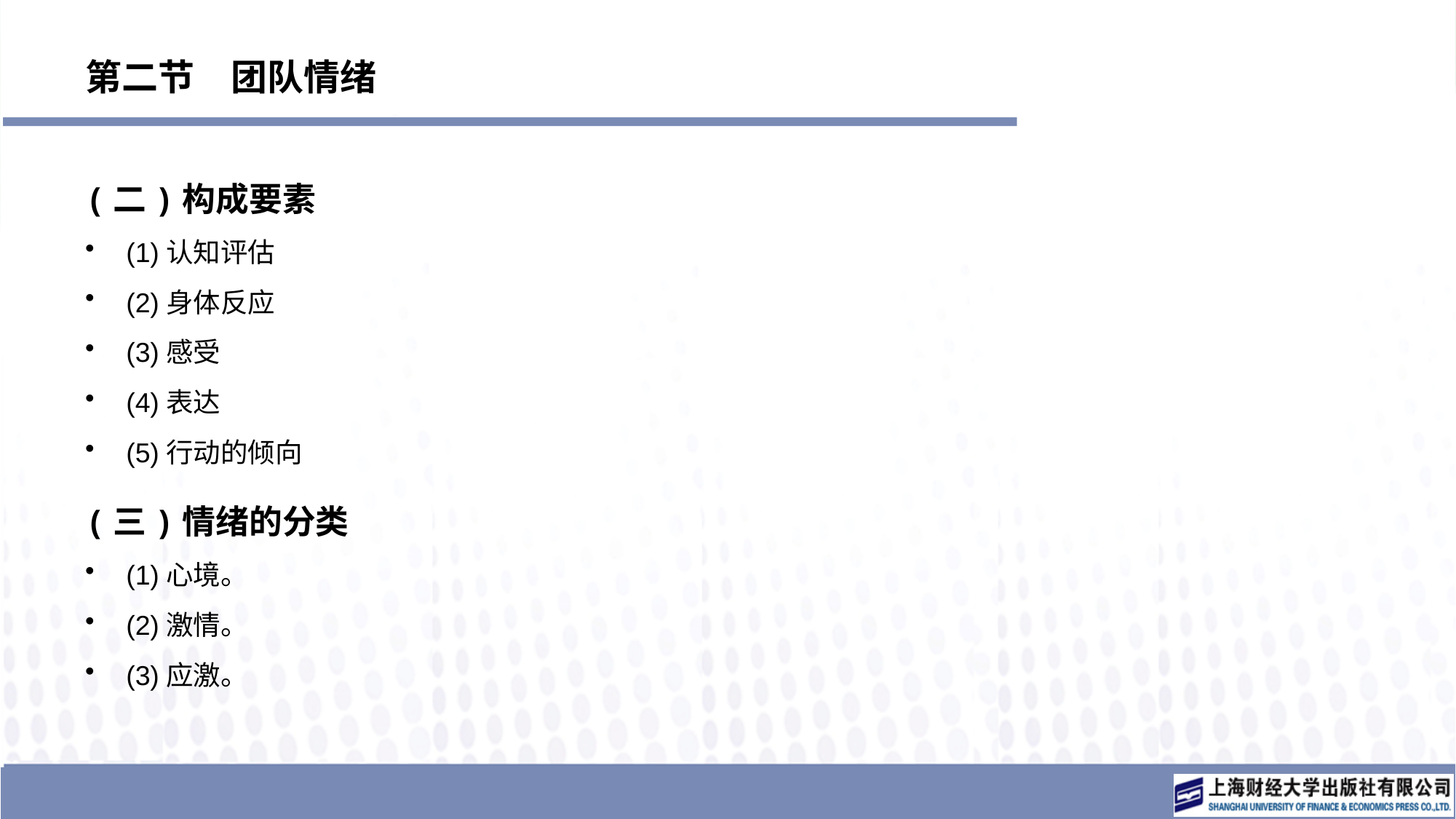

# 第二节　团队情绪
(二)构成要素
(1)认知评估
(2)身体反应
(3)感受
(4)表达
(5)行动的倾向
(三)情绪的分类
(1)心境。
(2)激情。
(3)应激。